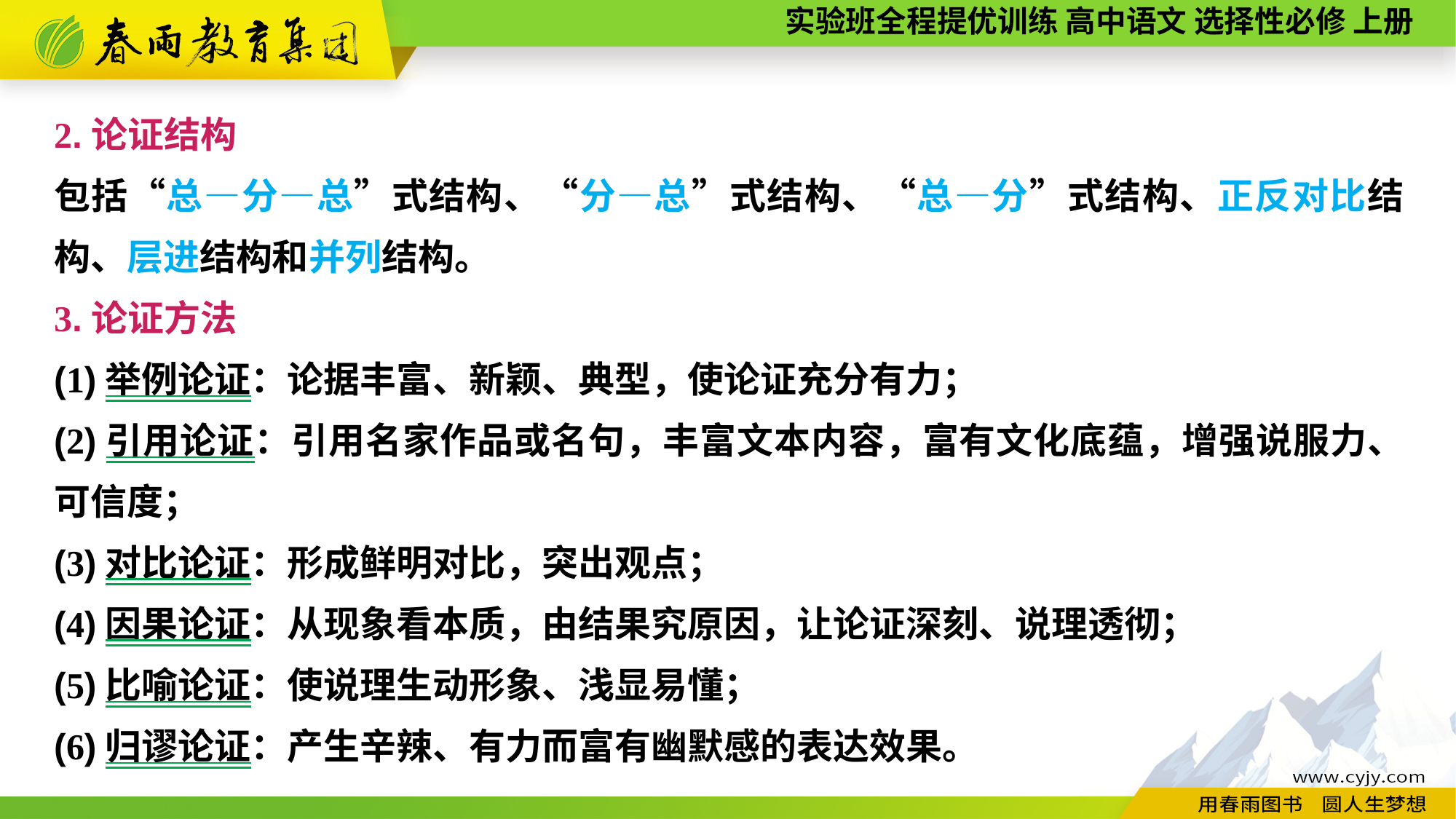

2.论证结构
包括“总—分—总”式结构、“分—总”式结构、“总—分”式结构、正反对比结构、层进结构和并列结构。
3.论证方法
(1)举例论证：论据丰富、新颖、典型，使论证充分有力；
(2)引用论证：引用名家作品或名句，丰富文本内容，富有文化底蕴，增强说服力、可信度；
(3)对比论证：形成鲜明对比，突出观点；
(4)因果论证：从现象看本质，由结果究原因，让论证深刻、说理透彻；
(5)比喻论证：使说理生动形象、浅显易懂；
(6)归谬论证：产生辛辣、有力而富有幽默感的表达效果。